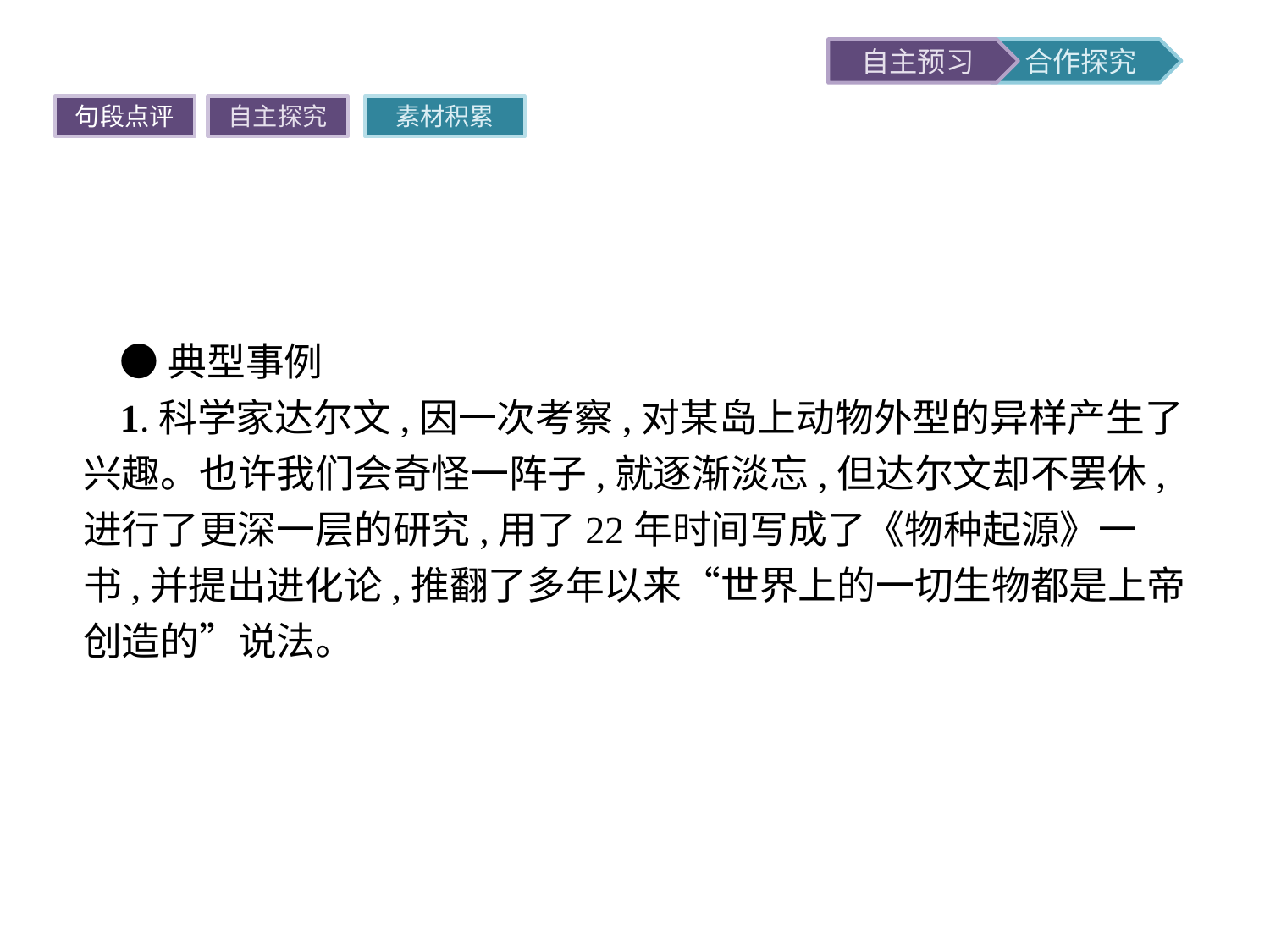

句段点评
自主探究
素材积累
●典型事例
1.科学家达尔文,因一次考察,对某岛上动物外型的异样产生了兴趣。也许我们会奇怪一阵子,就逐渐淡忘,但达尔文却不罢休,进行了更深一层的研究,用了22年时间写成了《物种起源》一书,并提出进化论,推翻了多年以来“世界上的一切生物都是上帝创造的”说法。